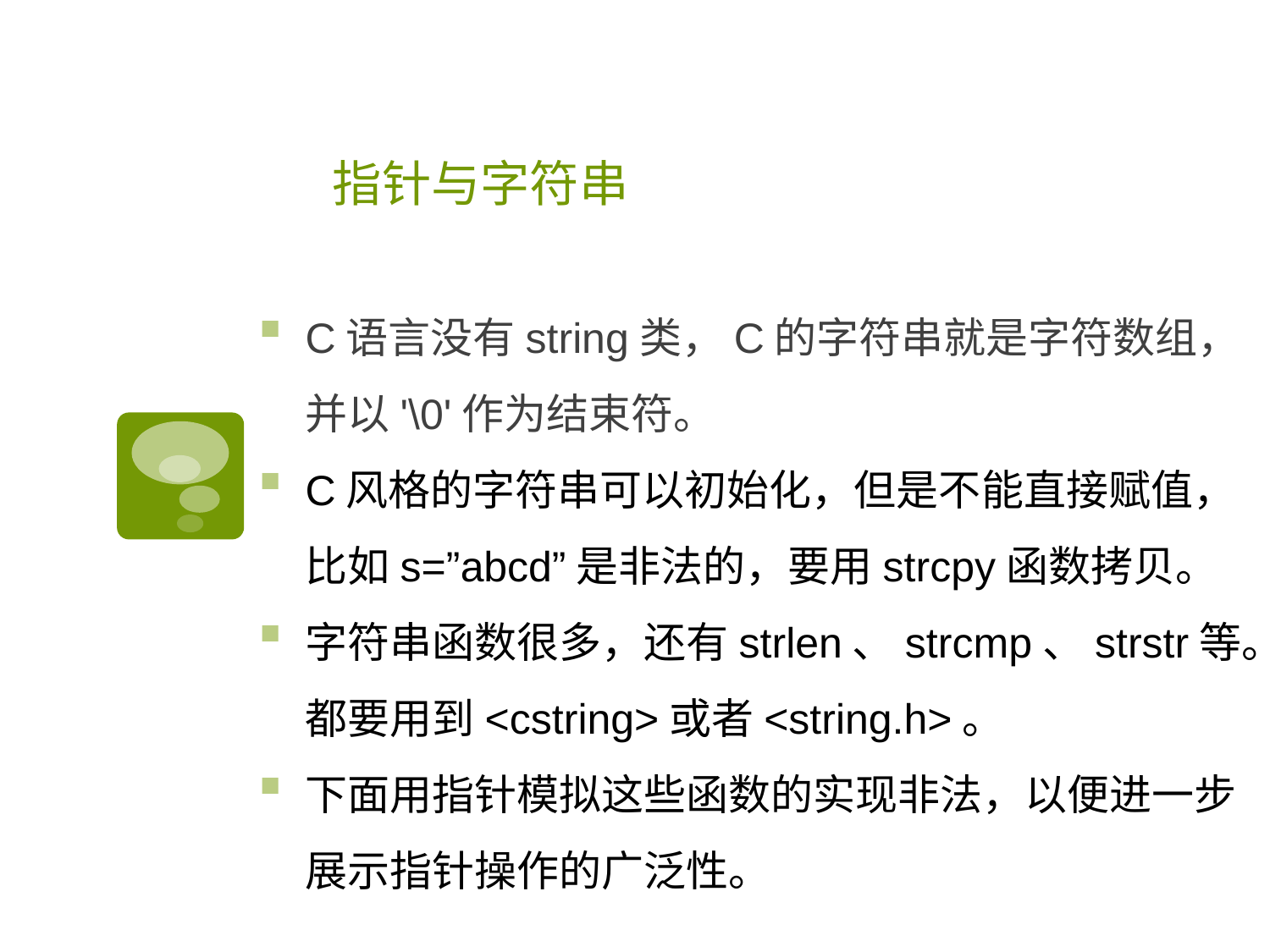

# 指针与字符串
C语言没有string类，C的字符串就是字符数组，并以'\0'作为结束符。
C风格的字符串可以初始化，但是不能直接赋值，比如s=”abcd”是非法的，要用strcpy函数拷贝。
字符串函数很多，还有strlen、strcmp、strstr等。都要用到<cstring>或者<string.h>。
下面用指针模拟这些函数的实现非法，以便进一步展示指针操作的广泛性。